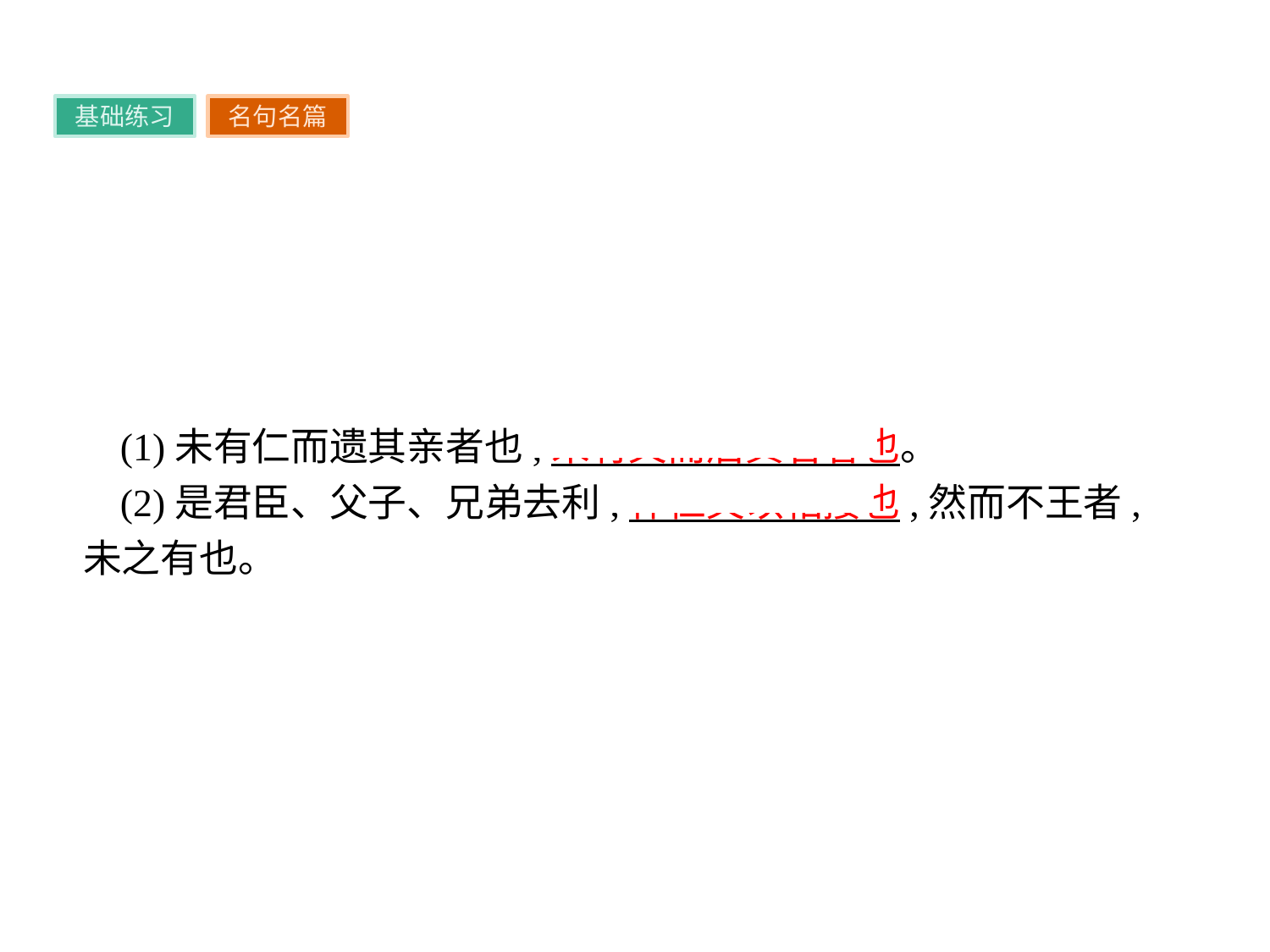

基础练习
名句名篇
(1)未有仁而遗其亲者也,未有义而后其君者也。
(2)是君臣、父子、兄弟去利,怀仁义以相接也,然而不王者,未之有也。